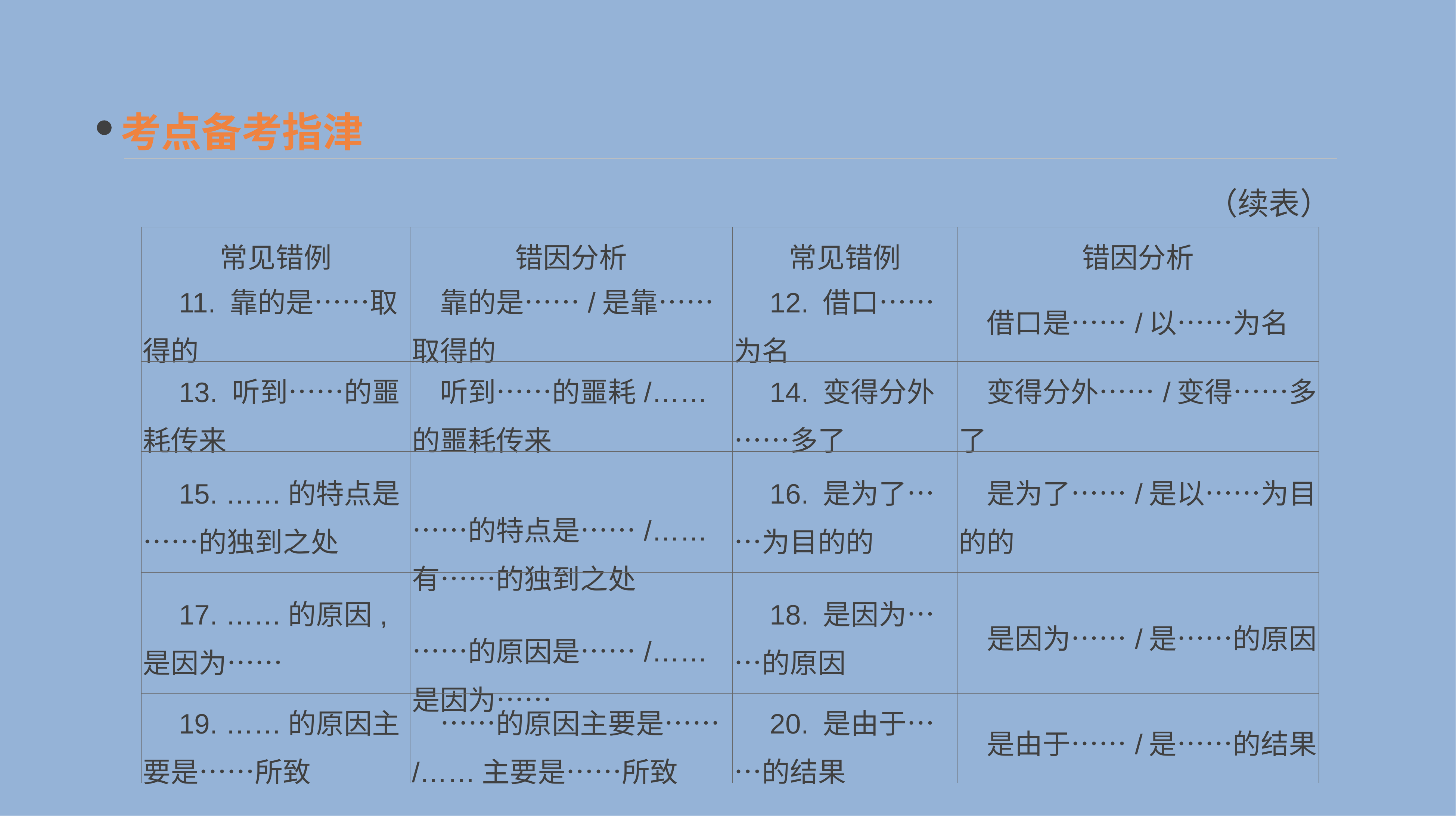

考点备考指津

（续表）
| 常见错例 | 错因分析 | 常见错例 | 错因分析 |
| --- | --- | --- | --- |
| 11. 靠的是……取得的 | 靠的是……/是靠……取得的 | 12. 借口……为名 | 借口是……/以……为名 |
| 13. 听到……的噩耗传来 | 听到……的噩耗/……的噩耗传来 | 14. 变得分外……多了 | 变得分外……/变得……多了 |
| 15. ……的特点是……的独到之处 | ……的特点是……/……有……的独到之处 | 16. 是为了……为目的的 | 是为了……/是以……为目的的 |
| 17. ……的原因,是因为…… | ……的原因是……/……是因为…… | 18. 是因为……的原因 | 是因为……/是……的原因 |
| 19. ……的原因主要是……所致 | ……的原因主要是……/……主要是……所致 | 20. 是由于……的结果 | 是由于……/是……的结果 |